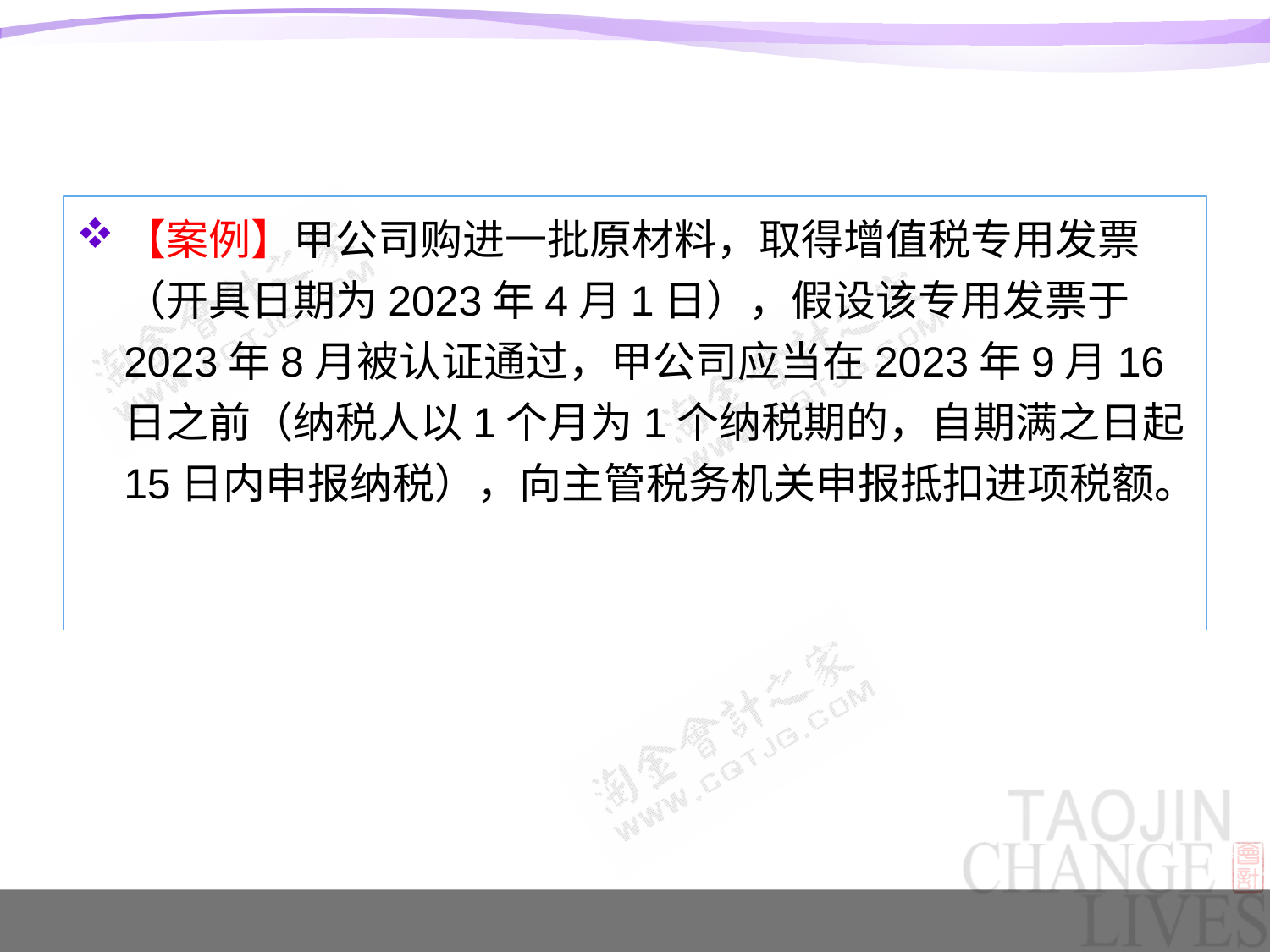

#
【案例】甲公司购进一批原材料，取得增值税专用发票（开具日期为2023年4月1日），假设该专用发票于2023年8月被认证通过，甲公司应当在2023年9月16日之前（纳税人以1个月为1个纳税期的，自期满之日起15日内申报纳税），向主管税务机关申报抵扣进项税额。